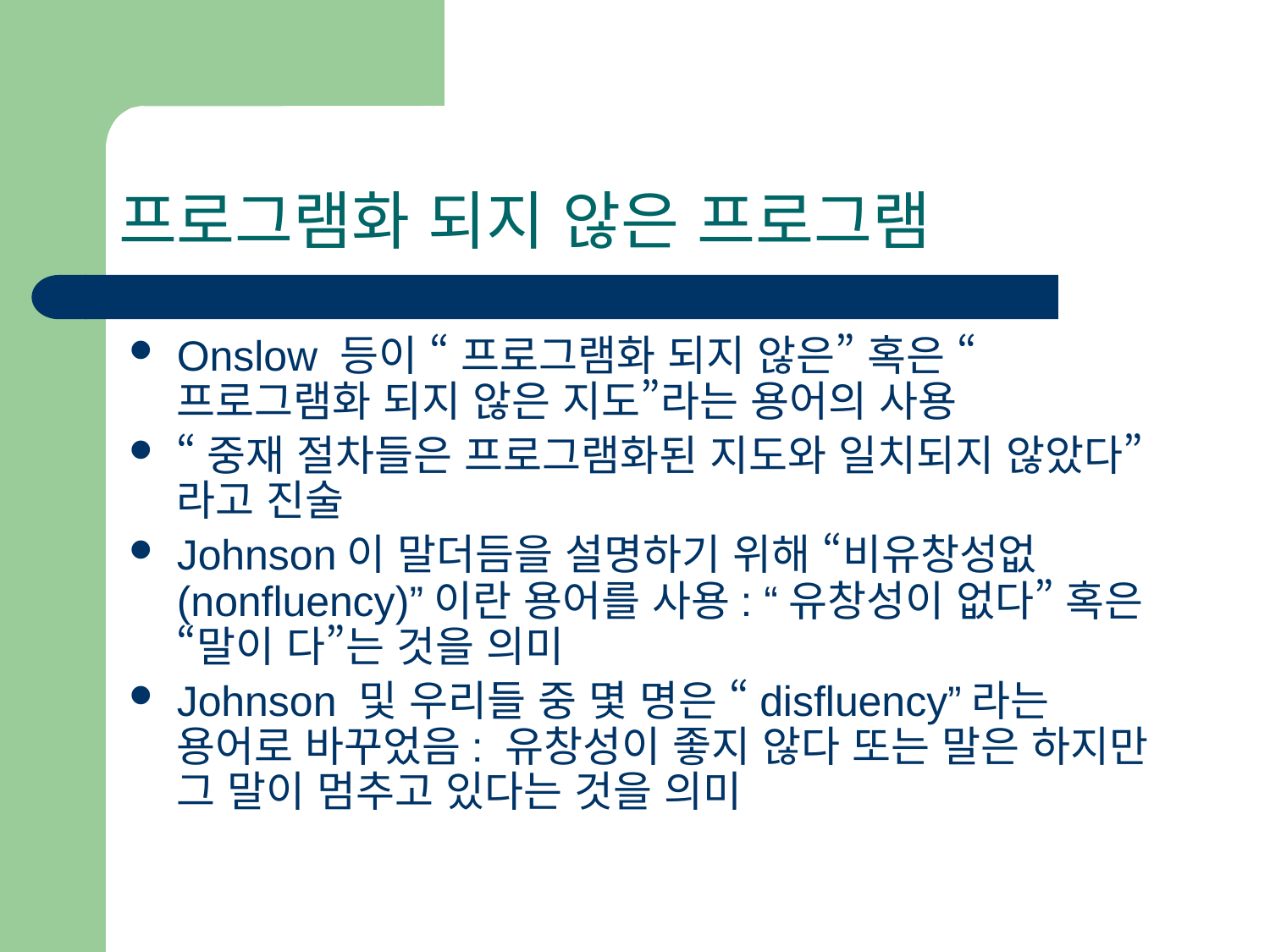

# 프로그램화 되지 않은 프로그램
Onslow 등이 “ 프로그램화 되지 않은” 혹은 “ 프로그램화 되지 않은 지도”라는 용어의 사용
“중재 절차들은 프로그램화된 지도와 일치되지 않았다”라고 진술
Johnson이 말더듬을 설명하기 위해 “비유창성없(nonfluency)”이란 용어를 사용: “유창성이 없다” 혹은 “말이 다”는 것을 의미
Johnson 및 우리들 중 몇 명은 “disfluency”라는 용어로 바꾸었음: 유창성이 좋지 않다 또는 말은 하지만 그 말이 멈추고 있다는 것을 의미